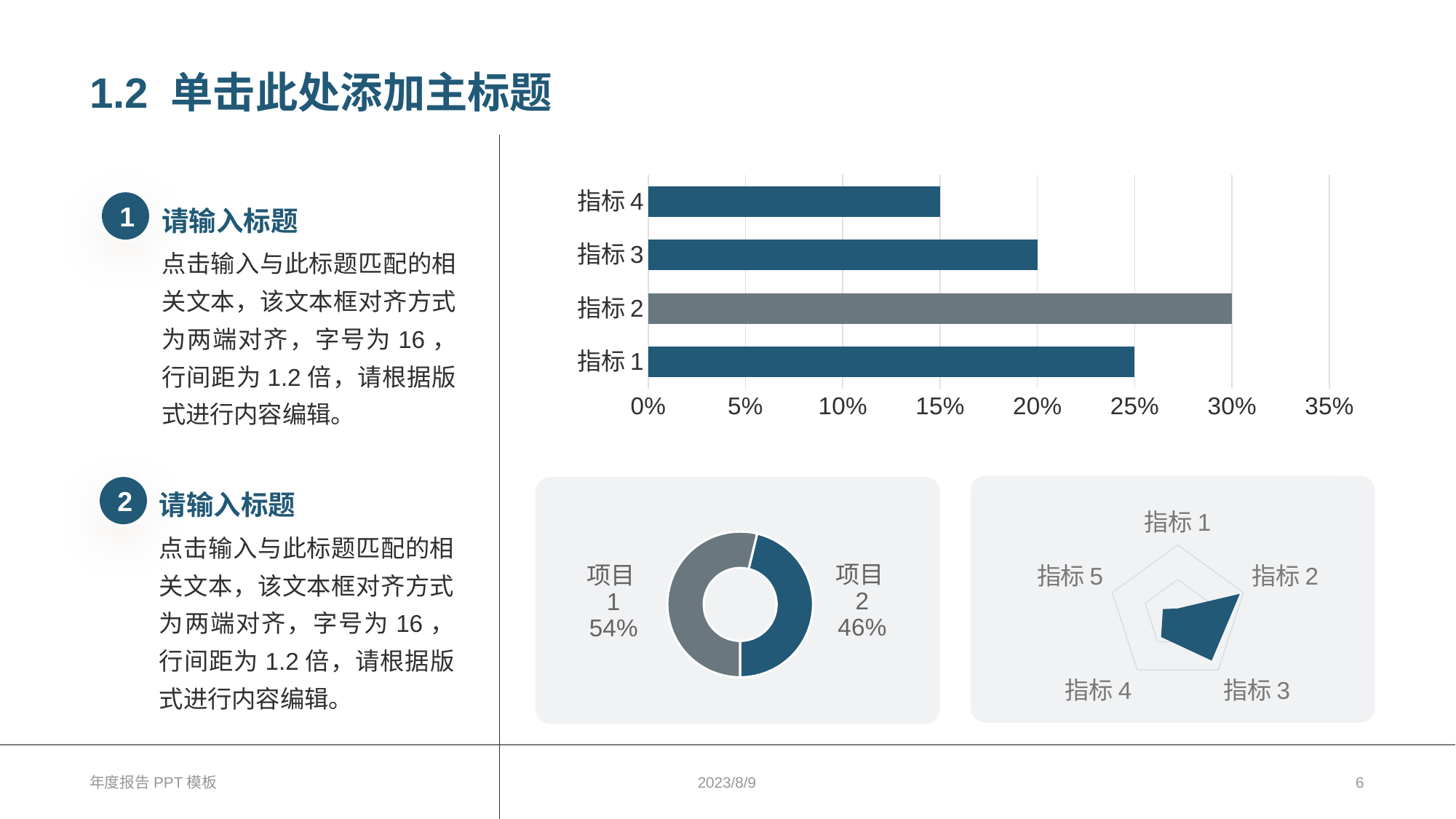

# 1.2 单击此处添加主标题

### Chart

| Category | 列1 |
|---|---|
| 指标1 | 0.25 |
| 指标2 | 0.3 |
| 指标3 | 0.2 |
| 指标4 | 0.15 |
1
请输入标题
点击输入与此标题匹配的相关文本，该文本框对齐方式为两端对齐，字号为16，行间距为1.2倍，请根据版式进行内容编辑。

### Chart

| Category | 比例 |
|---|---|
| 指标1 | 0.032 |
| 指标2 | 0.378 |
| 指标3 | 0.334 |
| 指标4 | 0.165 |
| 指标5 | 0.091 |
2
请输入标题
点击输入与此标题匹配的相关文本，该文本框对齐方式为两端对齐，字号为16，行间距为1.2倍，请根据版式进行内容编辑。

### Chart

| Category | 数量 |
|---|---|
| 项目1 | 1.28 |
| 项目2 | 1.1 |
年度报告PPT模板
2023/8/9
6